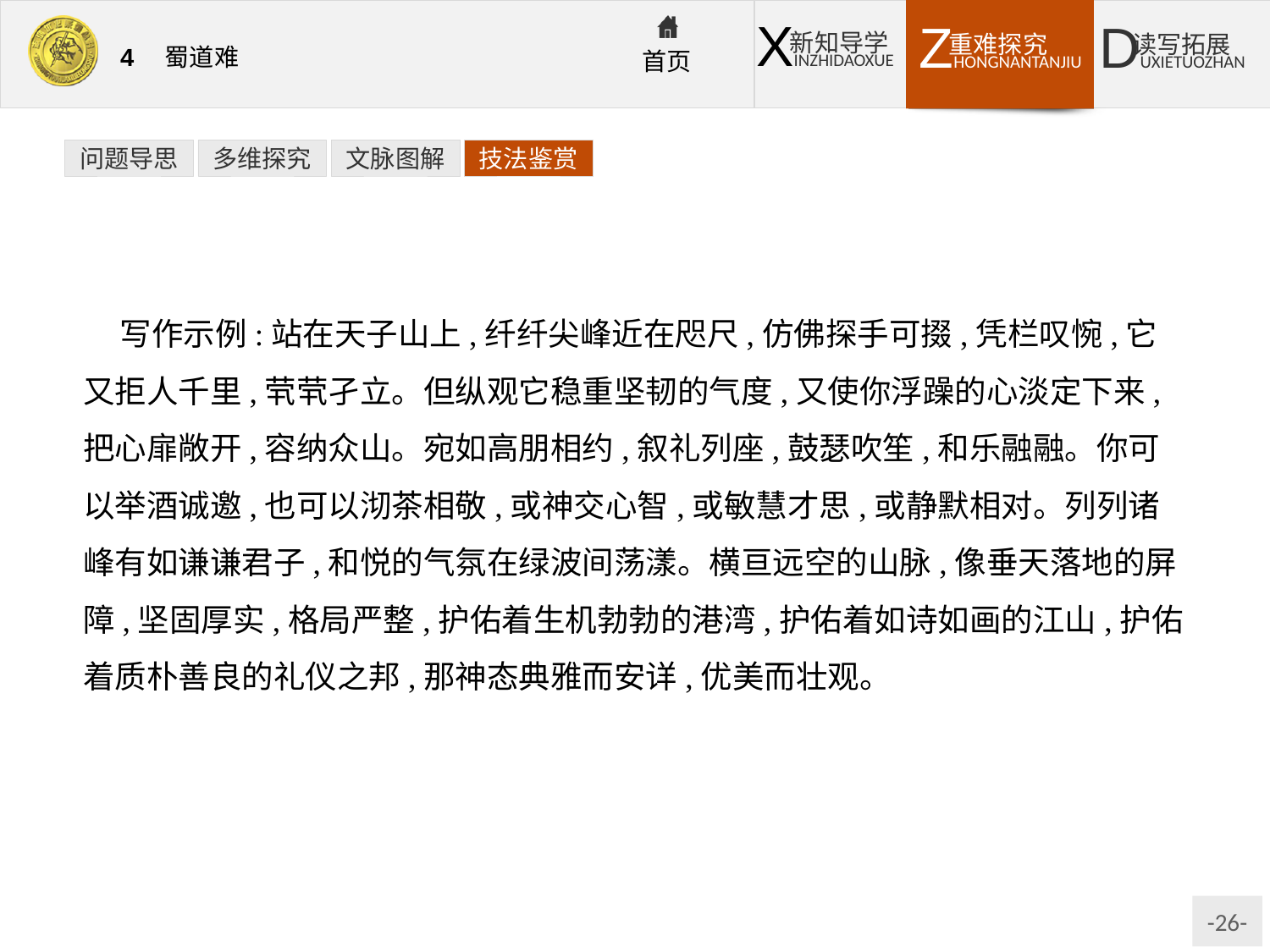

问题导思
多维探究
文脉图解
技法鉴赏
写作示例:站在天子山上,纤纤尖峰近在咫尺,仿佛探手可掇,凭栏叹惋,它又拒人千里,茕茕孑立。但纵观它稳重坚韧的气度,又使你浮躁的心淡定下来,把心扉敞开,容纳众山。宛如高朋相约,叙礼列座,鼓瑟吹笙,和乐融融。你可以举酒诚邀,也可以沏茶相敬,或神交心智,或敏慧才思,或静默相对。列列诸峰有如谦谦君子,和悦的气氛在绿波间荡漾。横亘远空的山脉,像垂天落地的屏障,坚固厚实,格局严整,护佑着生机勃勃的港湾,护佑着如诗如画的江山,护佑着质朴善良的礼仪之邦,那神态典雅而安详,优美而壮观。